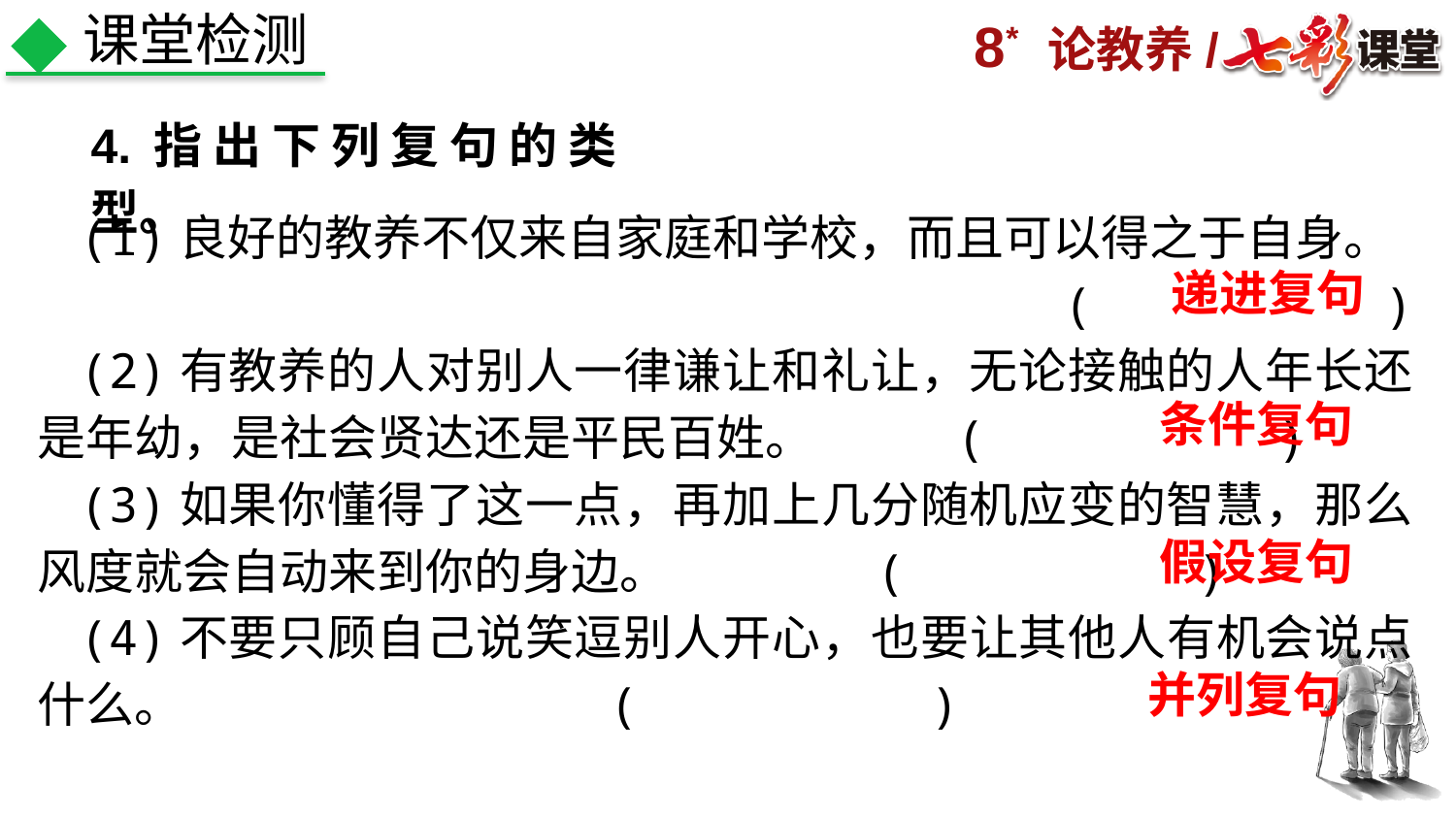

课堂检测

4.指出下列复句的类型。
(1)良好的教养不仅来自家庭和学校，而且可以得之于自身。
(          )
(2)有教养的人对别人一律谦让和礼让，无论接触的人年长还是年幼，是社会贤达还是平民百姓。            (          )
(3)如果你懂得了这一点，再加上几分随机应变的智慧，那么风度就会自动来到你的身边。                  (          )
(4)不要只顾自己说笑逗别人开心，也要让其他人有机会说点什么。                                      (          )
递进复句
条件复句
假设复句
并列复句